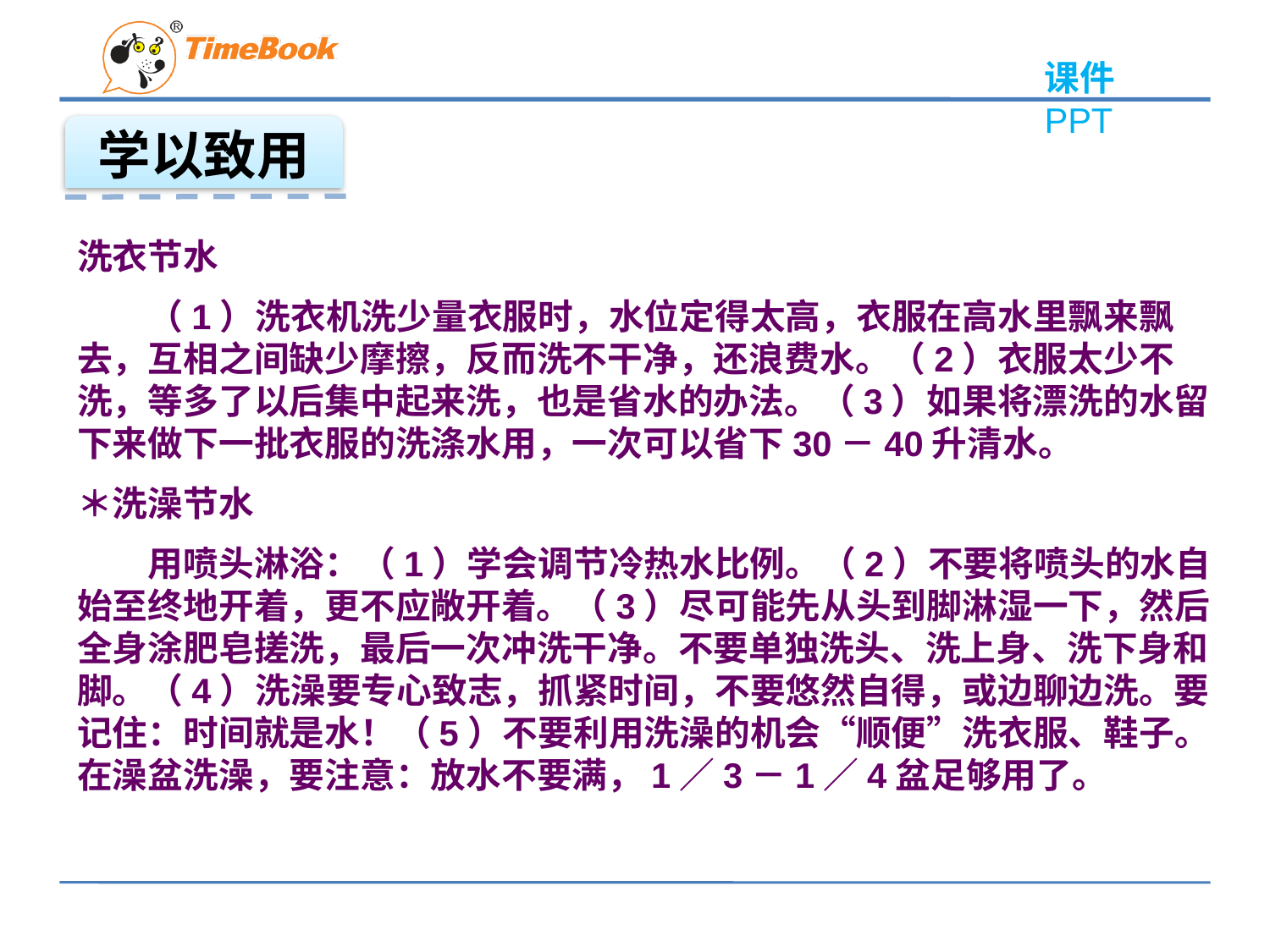

学以致用
洗衣节水
　　（1）洗衣机洗少量衣服时，水位定得太高，衣服在高水里飘来飘去，互相之间缺少摩擦，反而洗不干净，还浪费水。（2）衣服太少不洗，等多了以后集中起来洗，也是省水的办法。（3）如果将漂洗的水留下来做下一批衣服的洗涤水用，一次可以省下30－40升清水。
＊洗澡节水
　　用喷头淋浴：（1）学会调节冷热水比例。（2）不要将喷头的水自始至终地开着，更不应敞开着。（3）尽可能先从头到脚淋湿一下，然后全身涂肥皂搓洗，最后一次冲洗干净。不要单独洗头、洗上身、洗下身和脚。（4）洗澡要专心致志，抓紧时间，不要悠然自得，或边聊边洗。要记住：时间就是水！（5）不要利用洗澡的机会“顺便”洗衣服、鞋子。在澡盆洗澡，要注意：放水不要满，1／3－1／4盆足够用了。